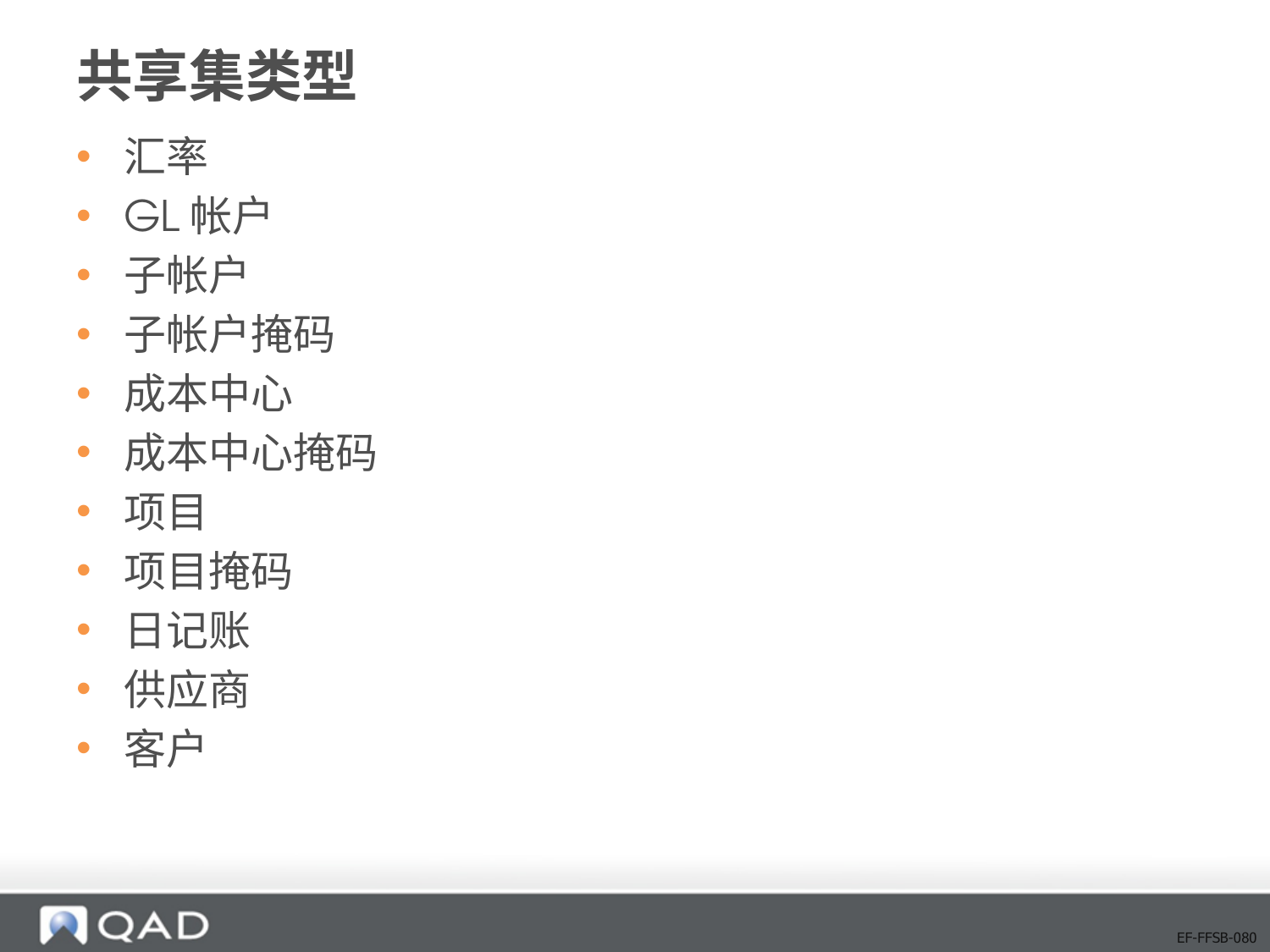

# 共享集类型
汇率
GL帐户
子帐户
子帐户掩码
成本中心
成本中心掩码
项目
项目掩码
日记账
供应商
客户
EF-FFSB-080